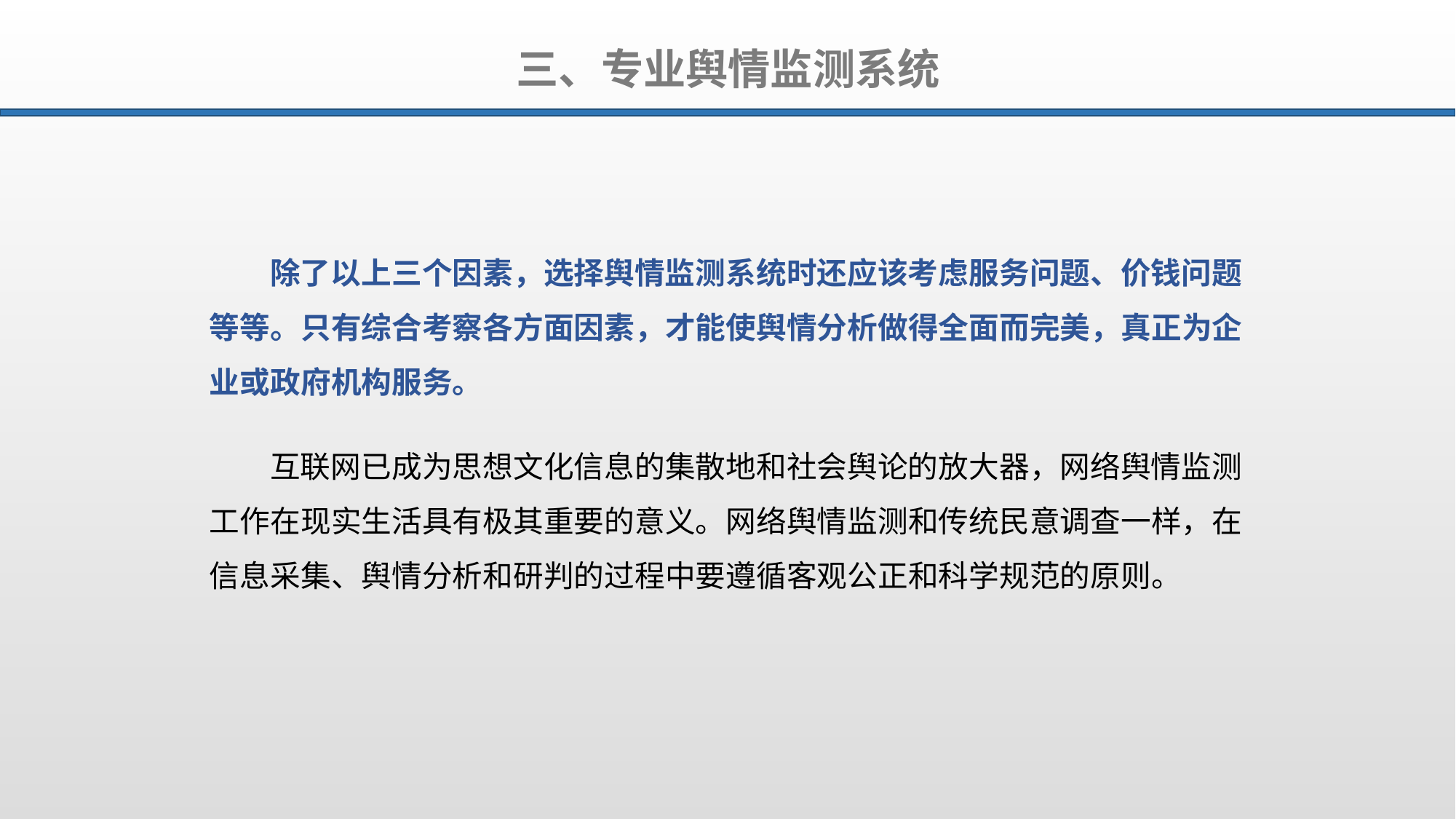

三、专业舆情监测系统

除了以上三个因素，选择舆情监测系统时还应该考虑服务问题、价钱问题等等。只有综合考察各方面因素，才能使舆情分析做得全面而完美，真正为企业或政府机构服务。
互联网已成为思想文化信息的集散地和社会舆论的放大器，网络舆情监测工作在现实生活具有极其重要的意义。网络舆情监测和传统民意调查一样，在信息采集、舆情分析和研判的过程中要遵循客观公正和科学规范的原则。